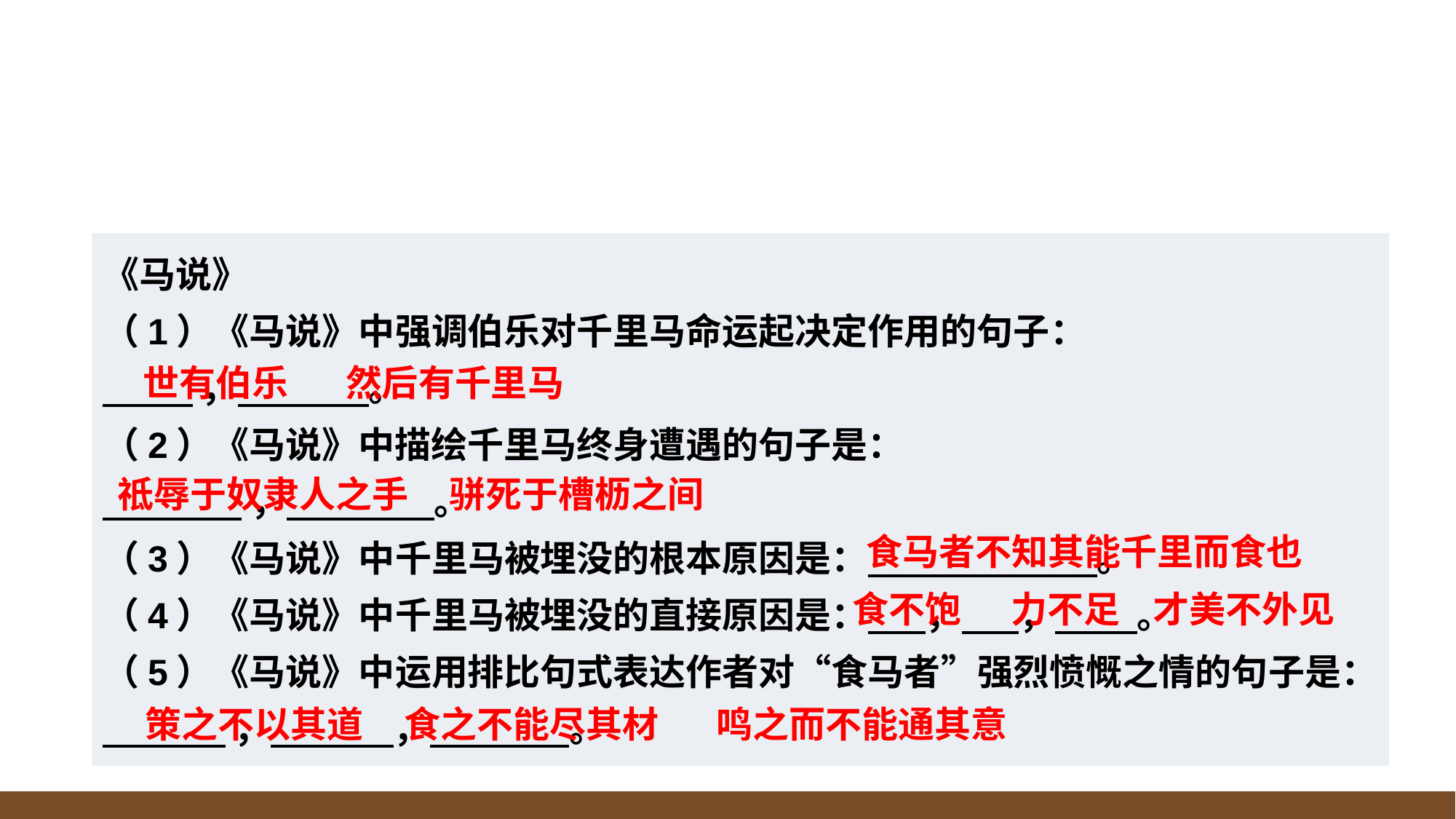

《马说》
（1）《马说》中强调伯乐对千里马命运起决定作用的句子：
           ，                。
（2）《马说》中描绘千里马终身遭遇的句子是：
                 ，                  。
（3）《马说》中千里马被埋没的根本原因是：                            。
（4）《马说》中千里马被埋没的直接原因是：       ，       ，          。
（5）《马说》中运用排比句式表达作者对“食马者”强烈愤慨之情的句子是：
               ，               ，                 。
世有伯乐       然后有千里马
祗辱于奴隶人之手     骈死于槽枥之间
食马者不知其能千里而食也
食不饱      力不足    才美不外见
策之不以其道     食之不能尽其材       鸣之而不能通其意